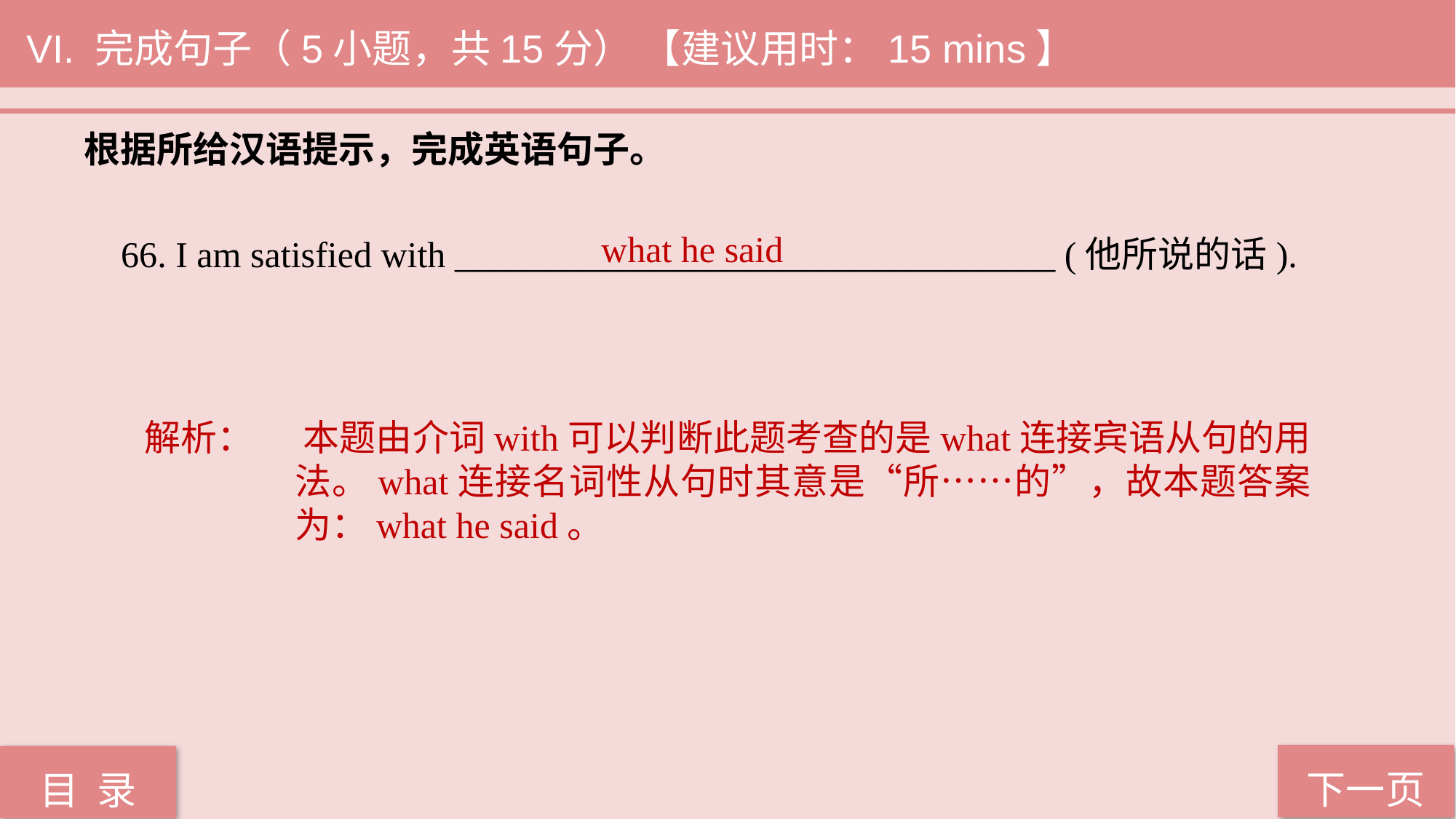

VI. 完成句子（5小题，共15分） 【建议用时：15 mins】
根据所给汉语提示，完成英语句子。
66. I am satisfied with _________________________________ (他所说的话).
what he said
解析：	 本题由介词with可以判断此题考查的是what连接宾语从句的用法。what连接名词性从句时其意是“所……的”，故本题答案为：what he said。